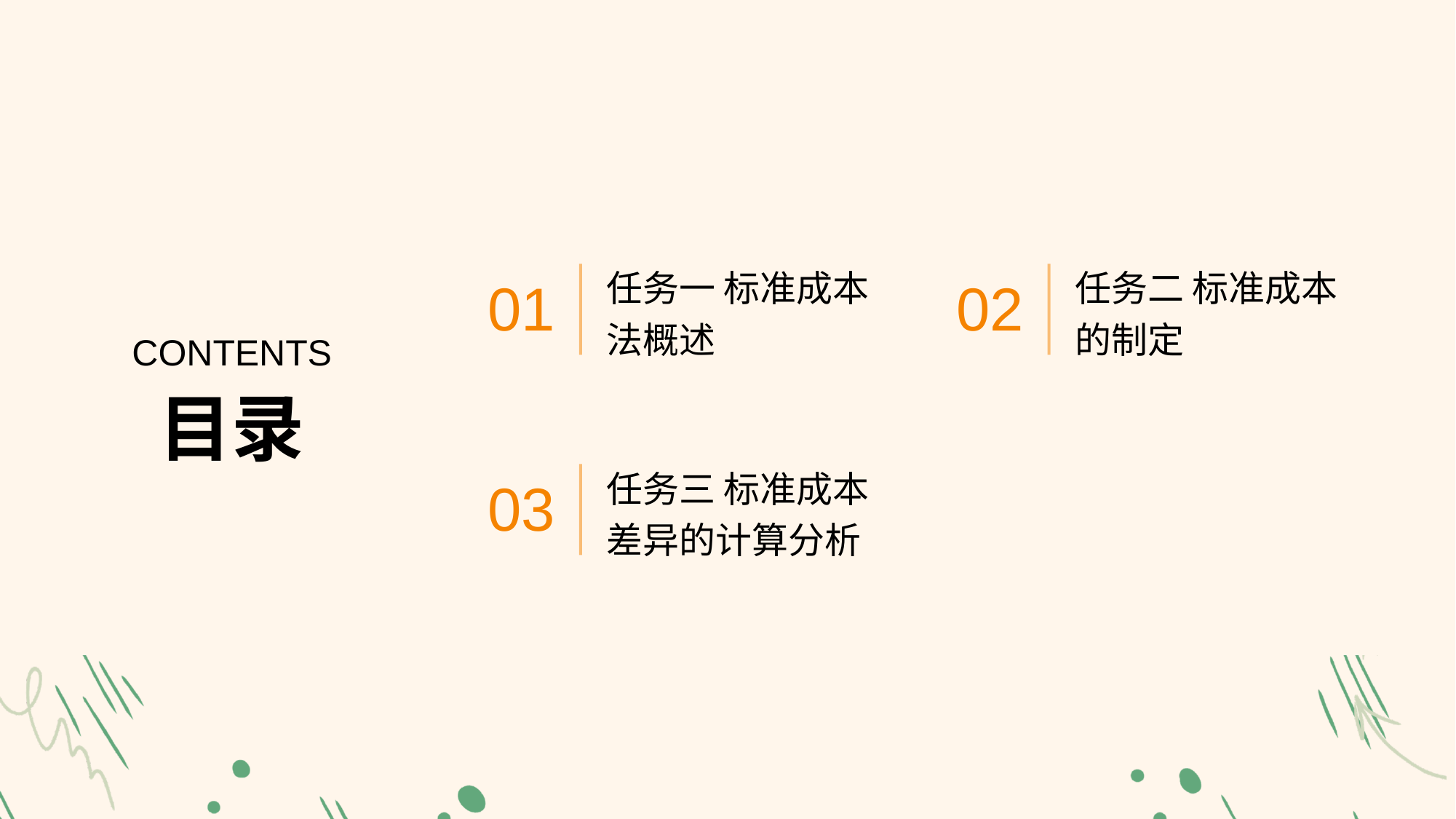

任务一 标准成本法概述
任务二 标准成本的制定

01
02
CONTENTS
目录
任务三 标准成本差异的计算分析

03